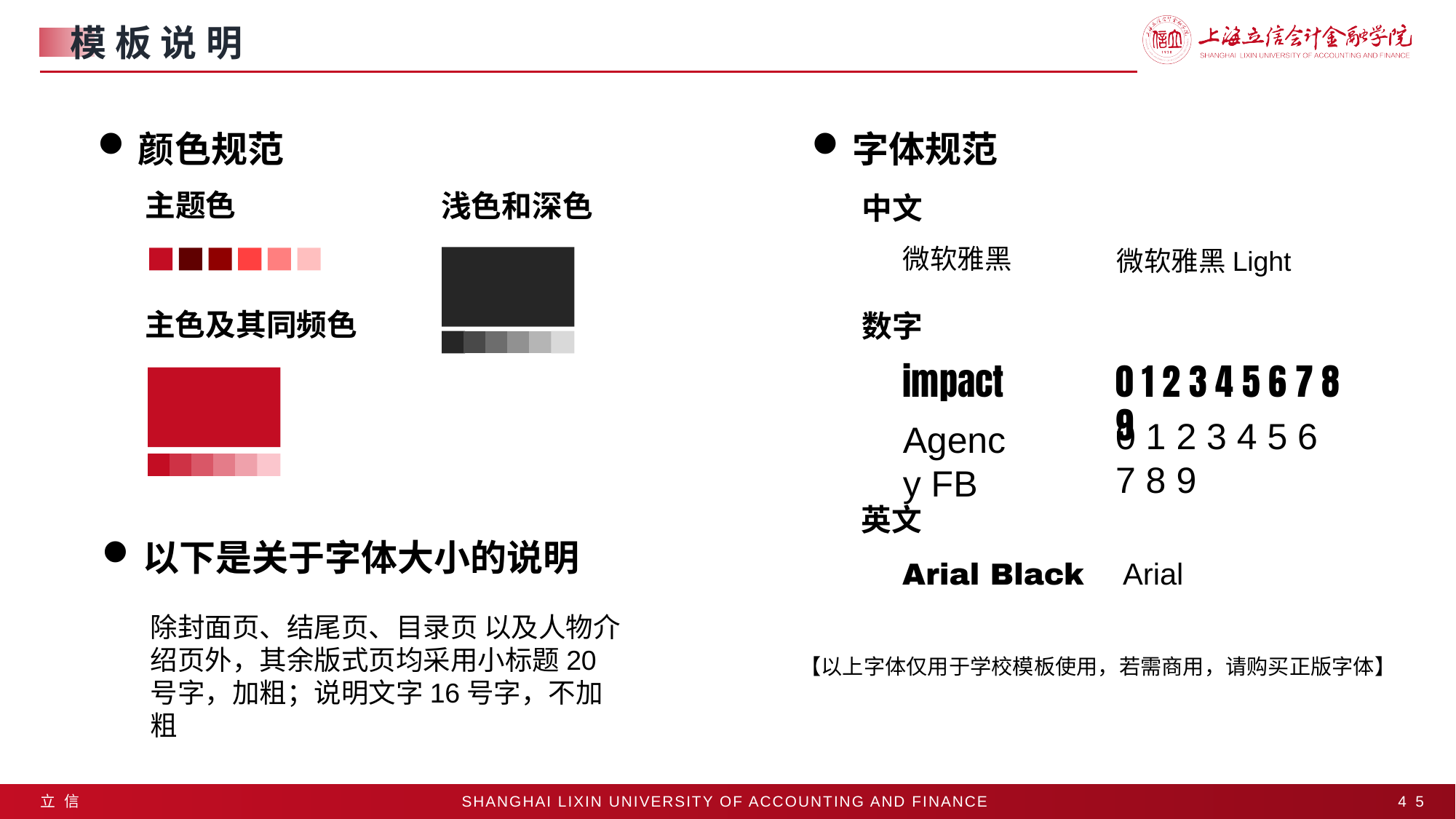

模板说明

颜色规范
字体规范
主题色
浅色和深色
中文
微软雅黑
微软雅黑Light

主色及其同频色
数字
impact
0 1 2 3 4 5 6 7 8 9

0 1 2 3 4 5 6 7 8 9
Agency FB
英文
以下是关于字体大小的说明
Arial
Arial Black
除封面页、结尾页、目录页 以及人物介绍页外，其余版式页均采用小标题20号字，加粗；说明文字16号字，不加粗
【以上字体仅用于学校模板使用，若需商用，请购买正版字体】
45